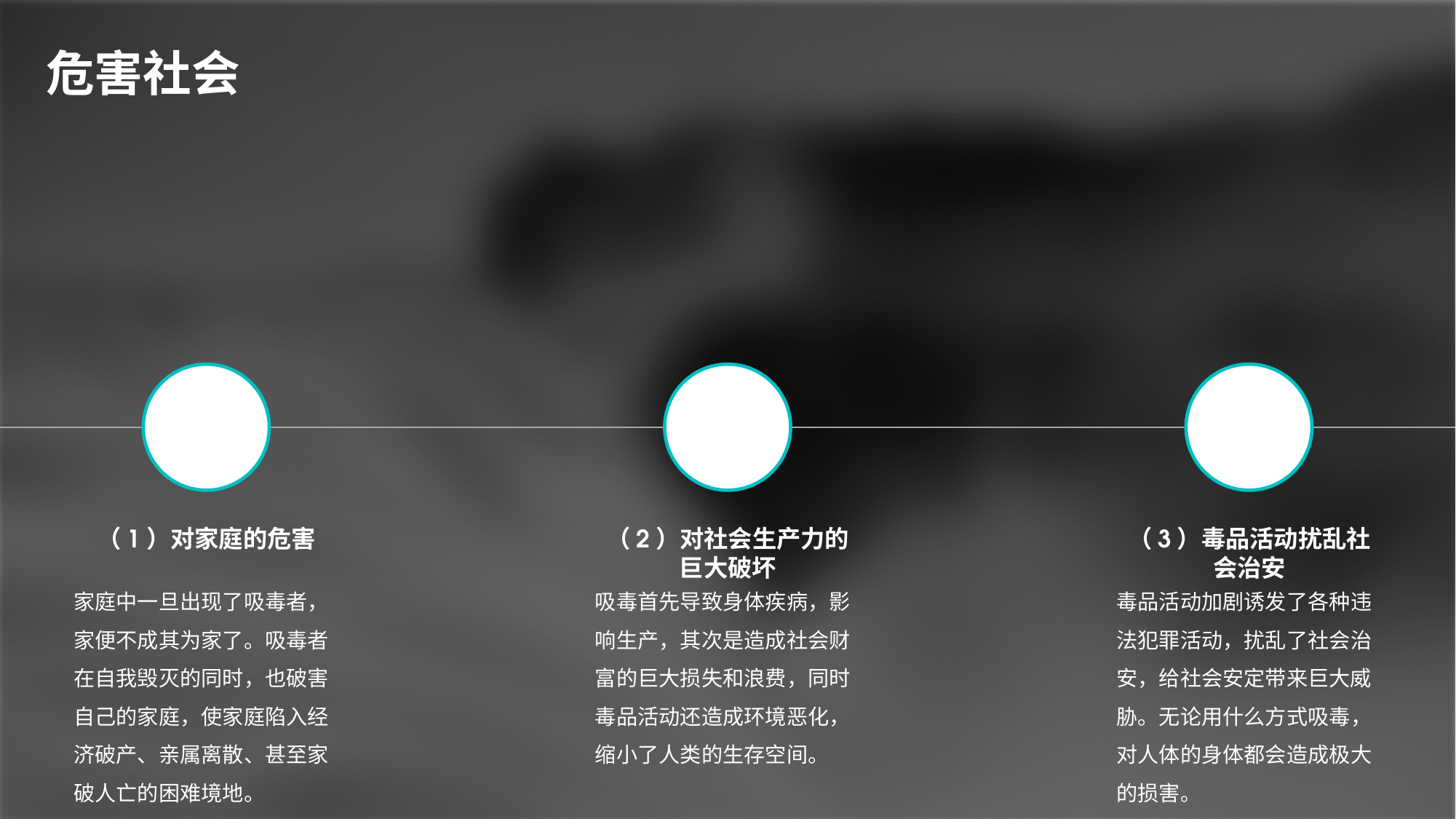

危害社会

（1）对家庭的危害
（2）对社会生产力的巨大破坏
（3）毒品活动扰乱社会治安
家庭中一旦出现了吸毒者，家便不成其为家了。吸毒者在自我毁灭的同时，也破害自己的家庭，使家庭陷入经济破产、亲属离散、甚至家破人亡的困难境地。
吸毒首先导致身体疾病，影响生产，其次是造成社会财富的巨大损失和浪费，同时毒品活动还造成环境恶化，缩小了人类的生存空间。
毒品活动加剧诱发了各种违法犯罪活动，扰乱了社会治安，给社会安定带来巨大威胁。无论用什么方式吸毒，对人体的身体都会造成极大的损害。